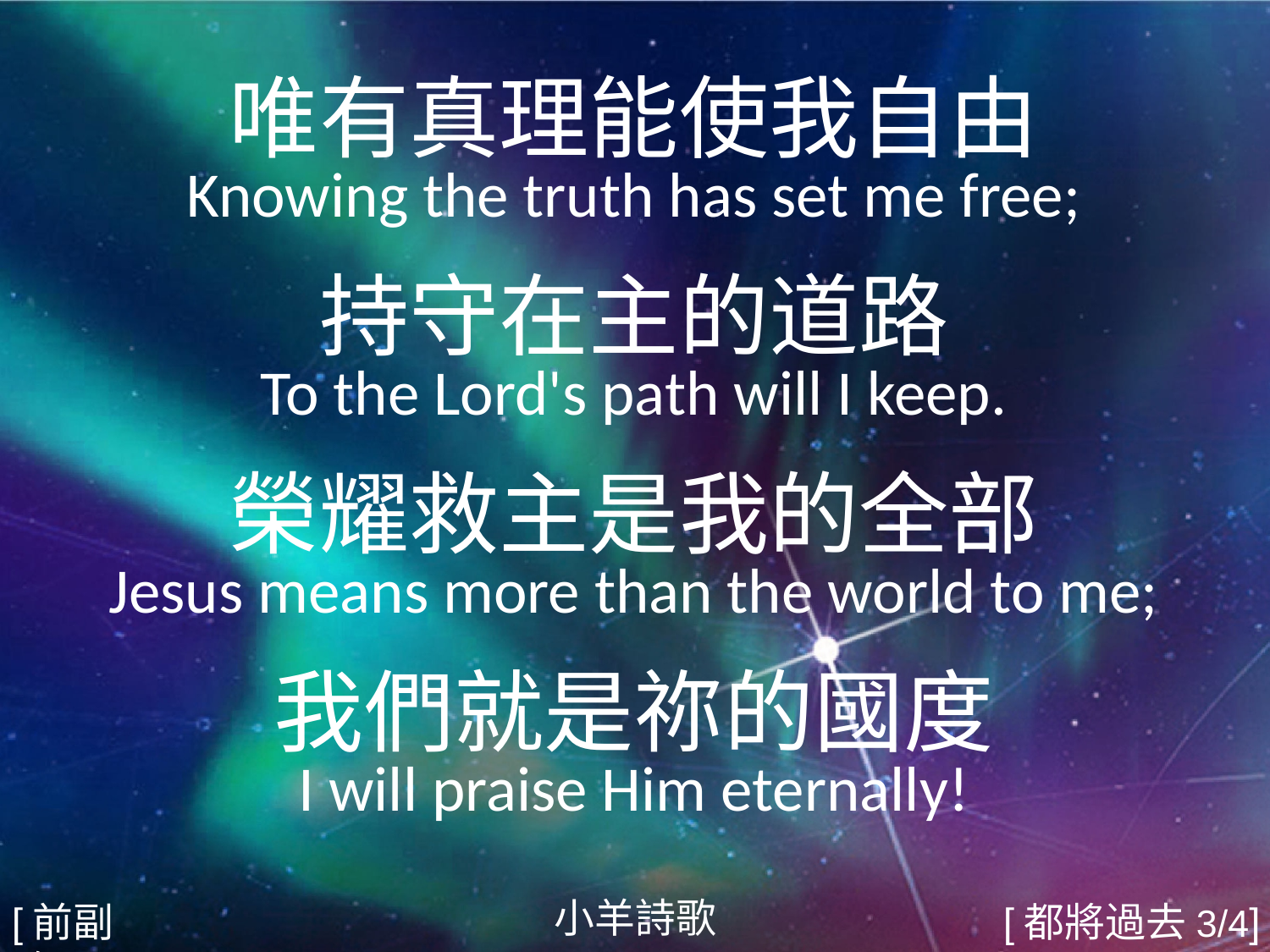

唯有真理能使我自由
Knowing the truth has set me free;

持守在主的道路
To the Lord's path will I keep.

榮耀救主是我的全部
Jesus means more than the world to me;

我們就是祢的國度
I will praise Him eternally!
#

小羊詩歌
[前副歌]
[都將過去3/4]